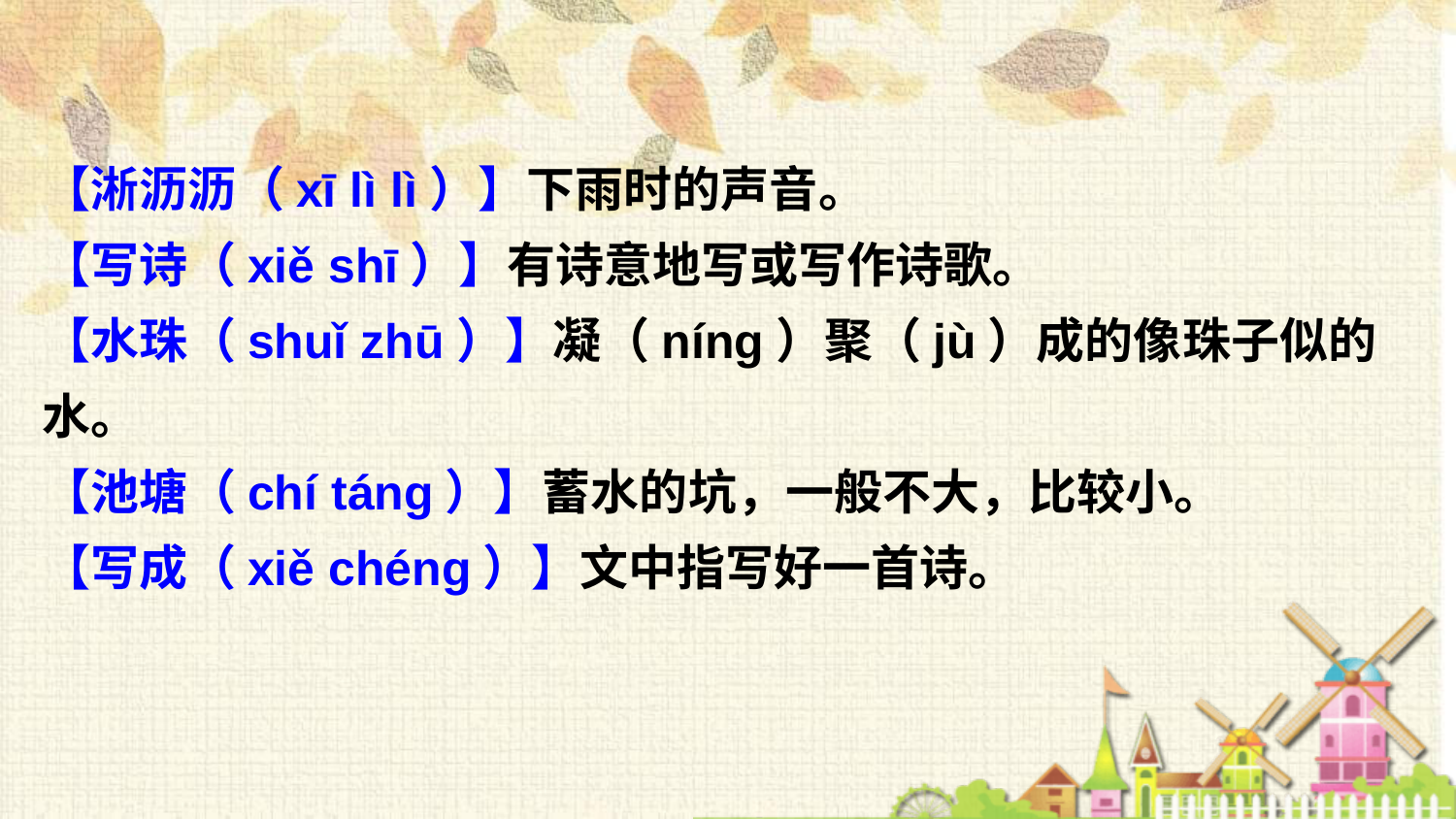

【淅沥沥（xī lì lì）】下雨时的声音。
【写诗（xiě shī）】有诗意地写或写作诗歌。
【水珠（shuǐ zhū）】凝（nínɡ）聚（jù）成的像珠子似的水。
【池塘（chí tánɡ）】蓄水的坑，一般不大，比较小。
【写成（xiě chénɡ）】文中指写好一首诗。